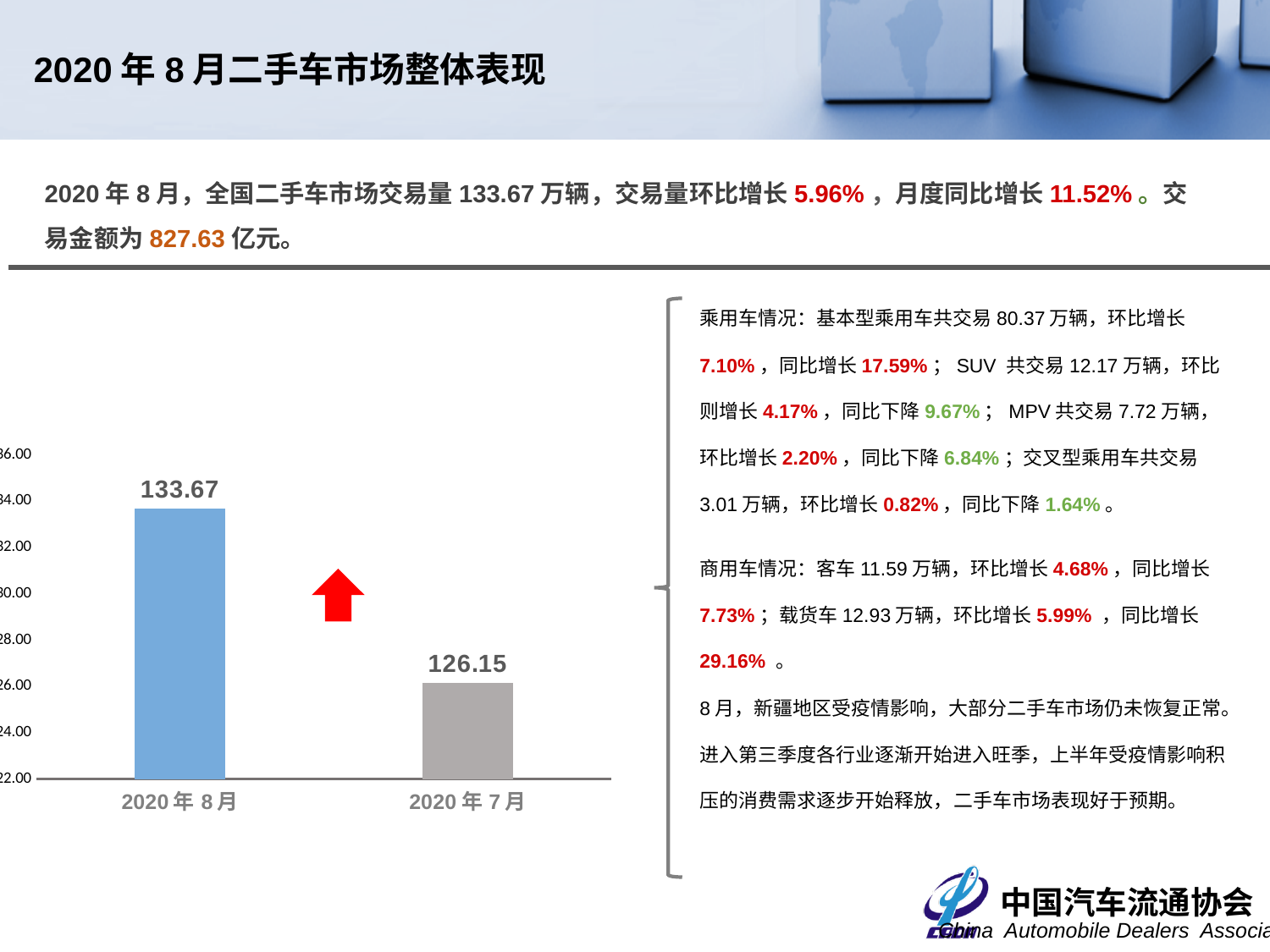

2020年8月二手车市场整体表现
2020年8月，全国二手车市场交易量133.67万辆，交易量环比增长5.96%，月度同比增长11.52%。交易金额为827.63亿元。
乘用车情况：基本型乘用车共交易80.37万辆，环比增长7.10%，同比增长17.59%；SUV 共交易12.17万辆，环比则增长4.17%，同比下降9.67%；MPV共交易7.72万辆，环比增长2.20%，同比下降6.84%；交叉型乘用车共交易3.01万辆，环比增长0.82%，同比下降1.64%。

### Chart

| Category |  |
|---|---|
| 2020年8月 | 133.6748 |
| 2020年7月 | 126.1515 |
商用车情况：客车11.59万辆，环比增长4.68%，同比增长7.73%；载货车12.93万辆，环比增长5.99% ，同比增长29.16% 。
8月，新疆地区受疫情影响，大部分二手车市场仍未恢复正常。
进入第三季度各行业逐渐开始进入旺季，上半年受疫情影响积压的消费需求逐步开始释放，	二手车市场表现好于预期。

 7.18%
1.19%